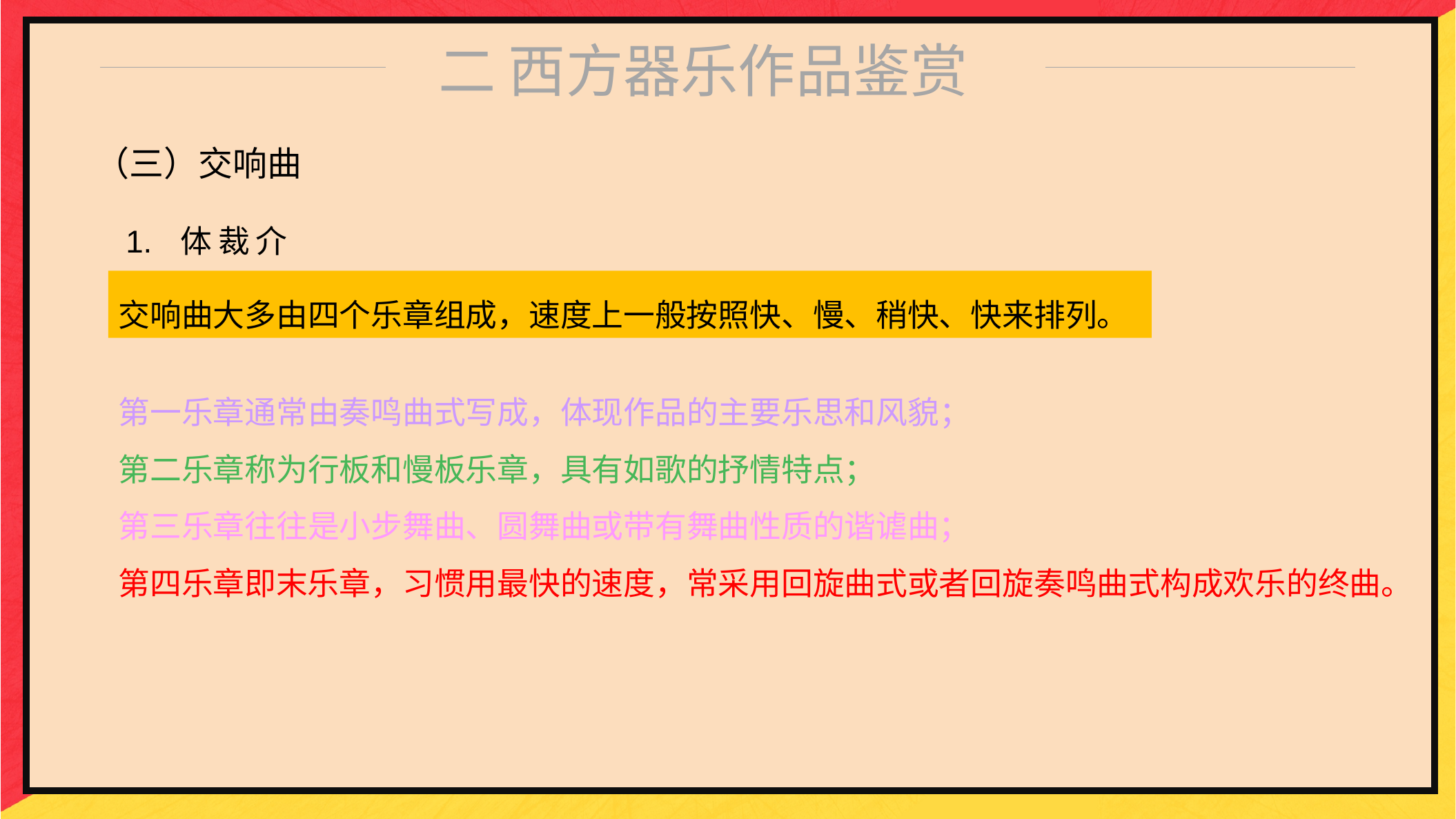

二 西方器乐作品鉴赏
（三）交响曲
1. 体裁介绍
交响曲大多由四个乐章组成，速度上一般按照快、慢、稍快、快来排列。
第一乐章通常由奏鸣曲式写成，体现作品的主要乐思和风貌；
第二乐章称为行板和慢板乐章，具有如歌的抒情特点；
第三乐章往往是小步舞曲、圆舞曲或带有舞曲性质的谐谑曲；
第四乐章即末乐章，习惯用最快的速度，常采用回旋曲式或者回旋奏鸣曲式构成欢乐的终曲。